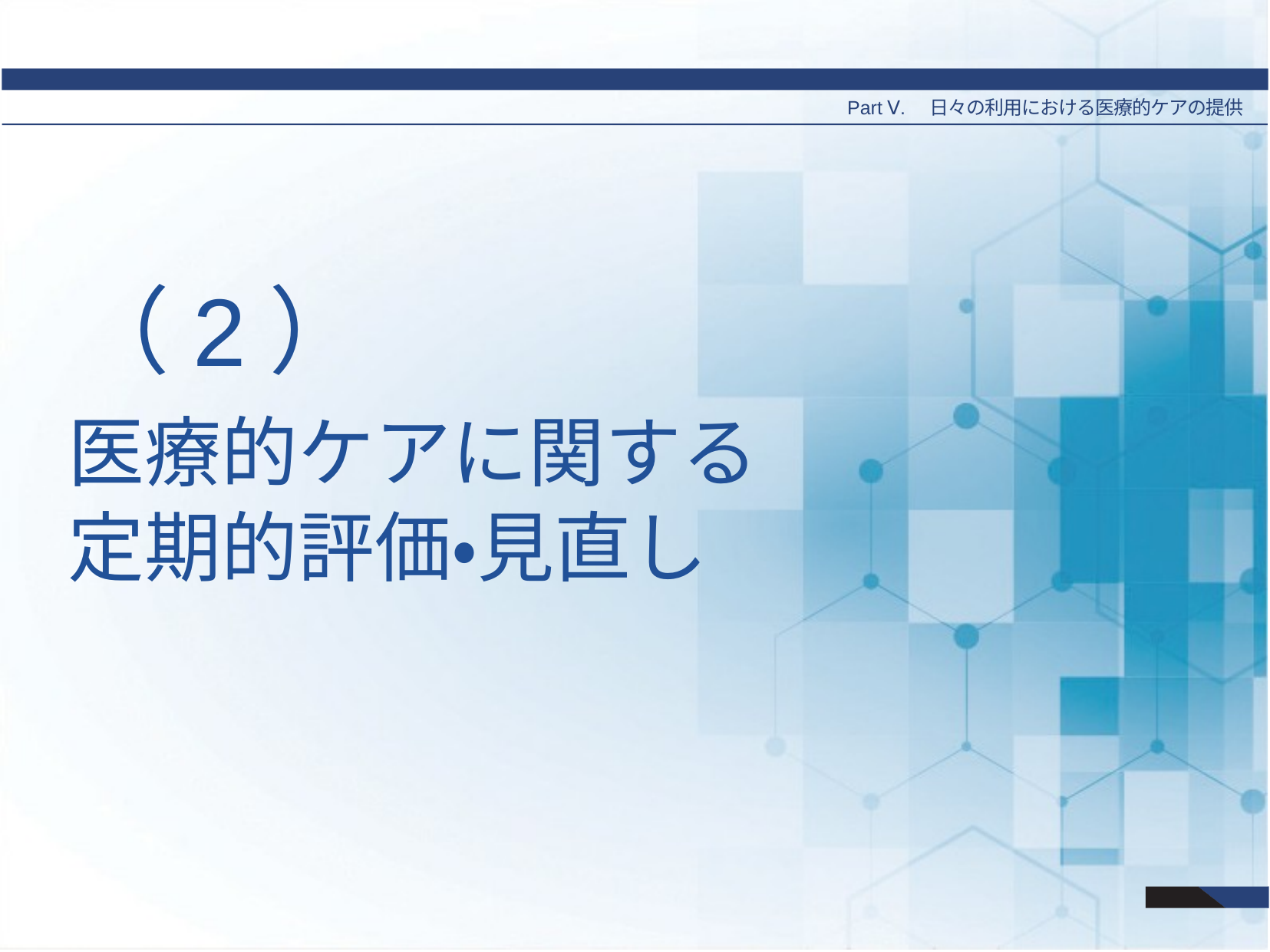

Part Ⅴ.　日々の利用における医療的ケアの提供

# （2）
医療的ケアに関する
定期的評価・見直し
77